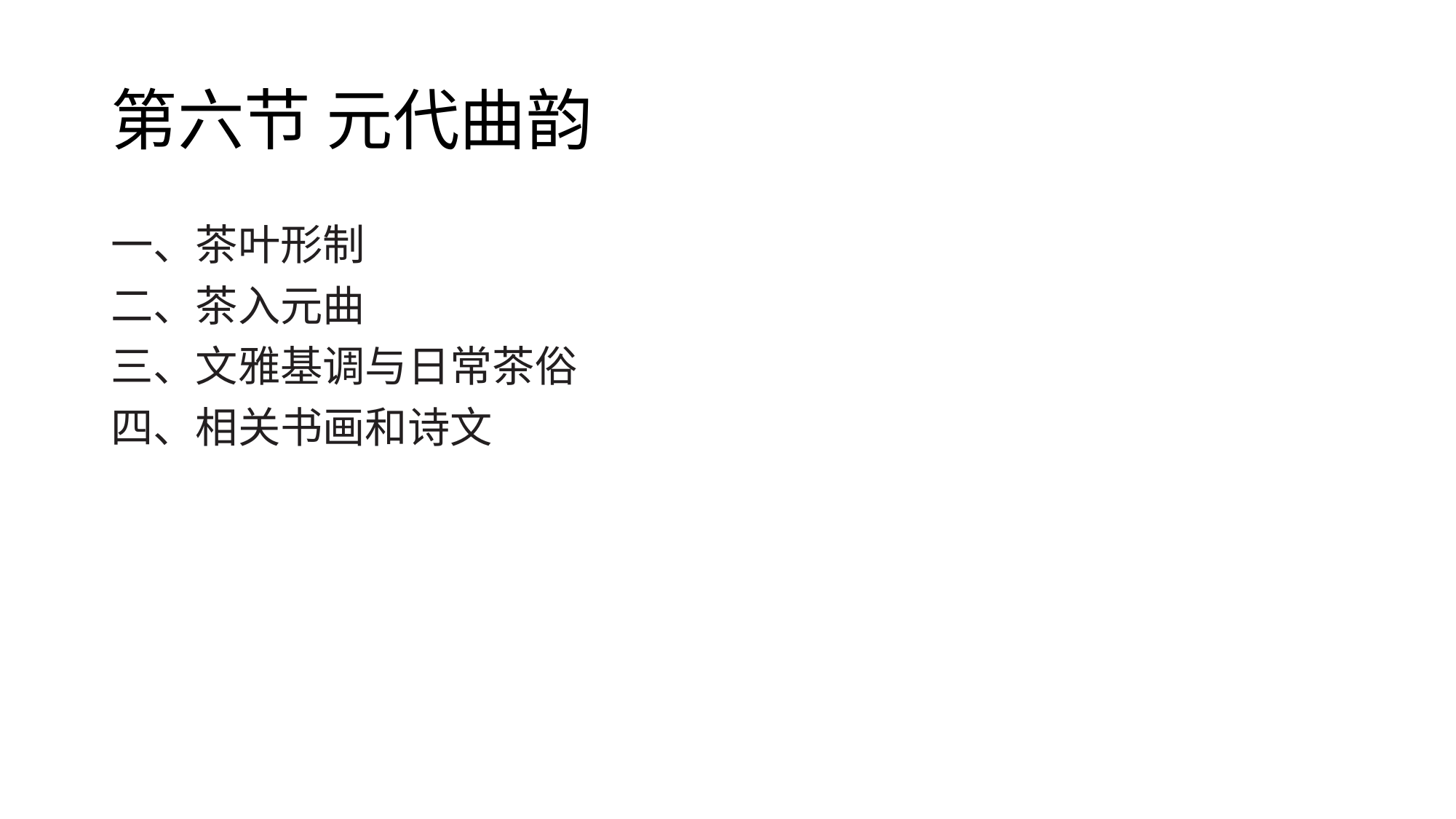

# 第六节 元代曲韵
一、茶叶形制
二、茶入元曲
三、文雅基调与日常茶俗
四、相关书画和诗文